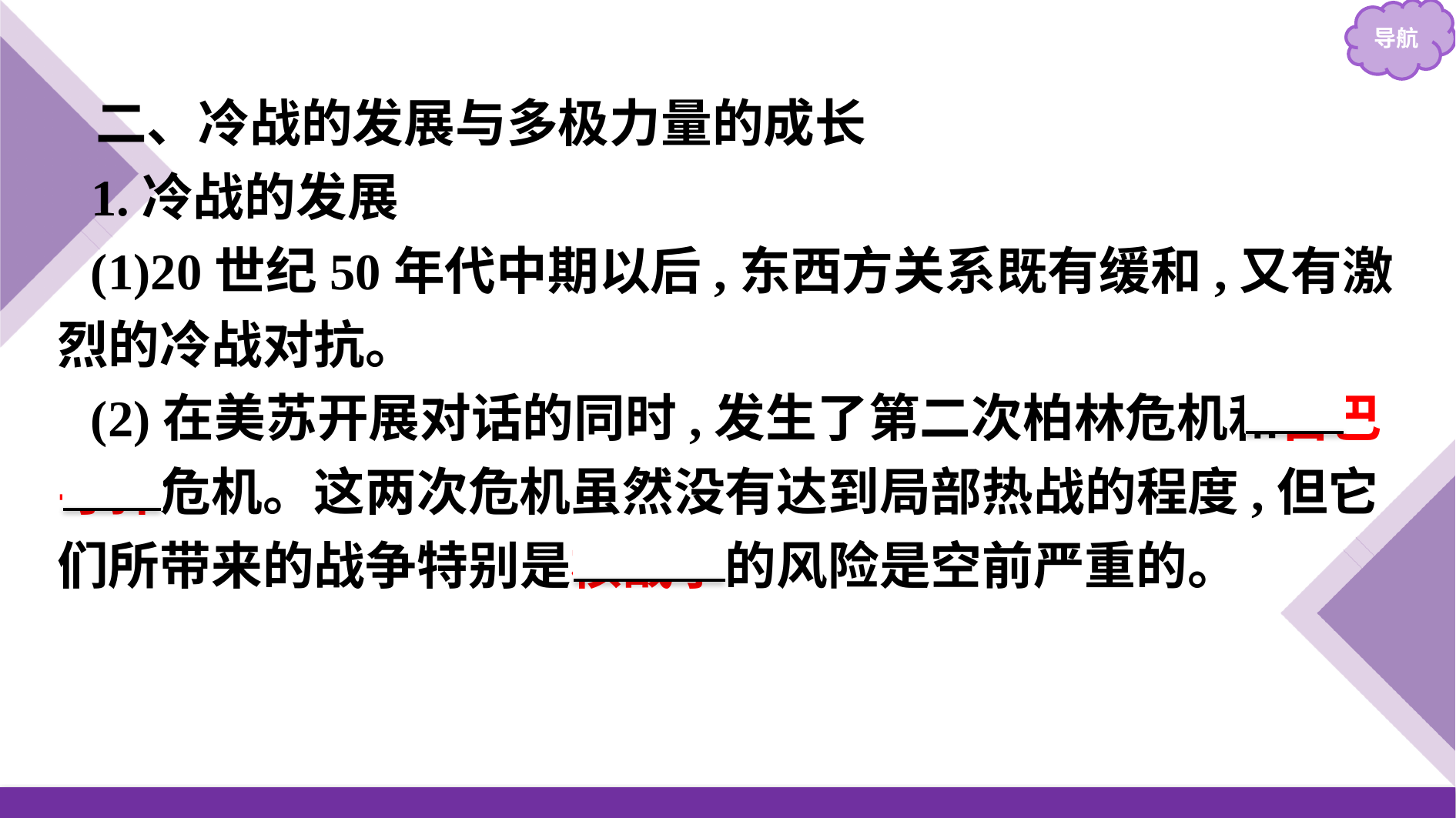

二、冷战的发展与多极力量的成长
1.冷战的发展
(1)20世纪50年代中期以后,东西方关系既有缓和,又有激烈的冷战对抗。
(2)在美苏开展对话的同时,发生了第二次柏林危机和古巴导弹危机。这两次危机虽然没有达到局部热战的程度,但它们所带来的战争特别是核战争的风险是空前严重的。